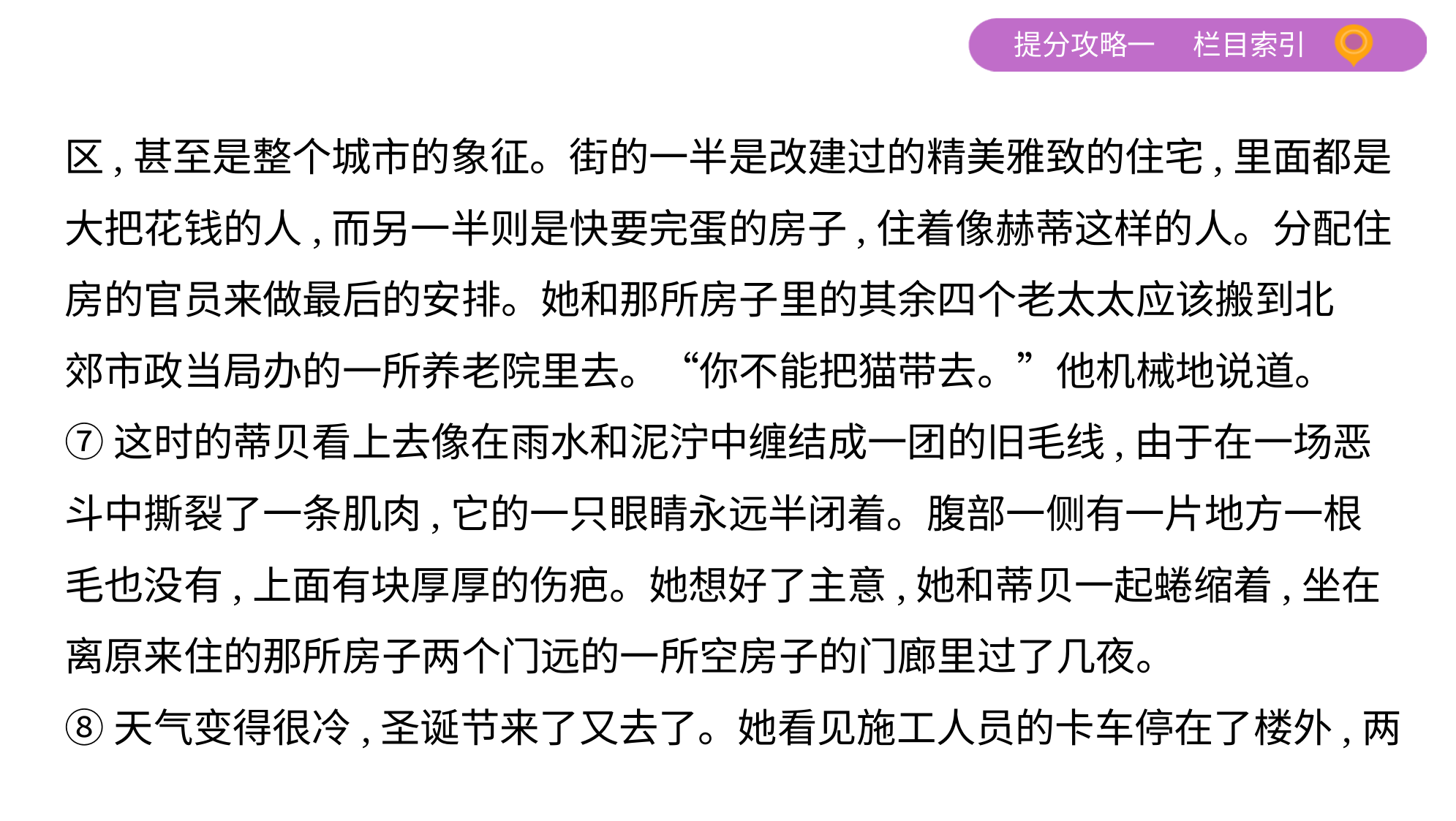

区,甚至是整个城市的象征。街的一半是改建过的精美雅致的住宅,里面都是
大把花钱的人,而另一半则是快要完蛋的房子,住着像赫蒂这样的人。分配住
房的官员来做最后的安排。她和那所房子里的其余四个老太太应该搬到北
郊市政当局办的一所养老院里去。“你不能把猫带去。”他机械地说道。
⑦这时的蒂贝看上去像在雨水和泥泞中缠结成一团的旧毛线,由于在一场恶
斗中撕裂了一条肌肉,它的一只眼睛永远半闭着。腹部一侧有一片地方一根
毛也没有,上面有块厚厚的伤疤。她想好了主意,她和蒂贝一起蜷缩着,坐在
离原来住的那所房子两个门远的一所空房子的门廊里过了几夜。
⑧天气变得很冷,圣诞节来了又去了。她看见施工人员的卡车停在了楼外,两